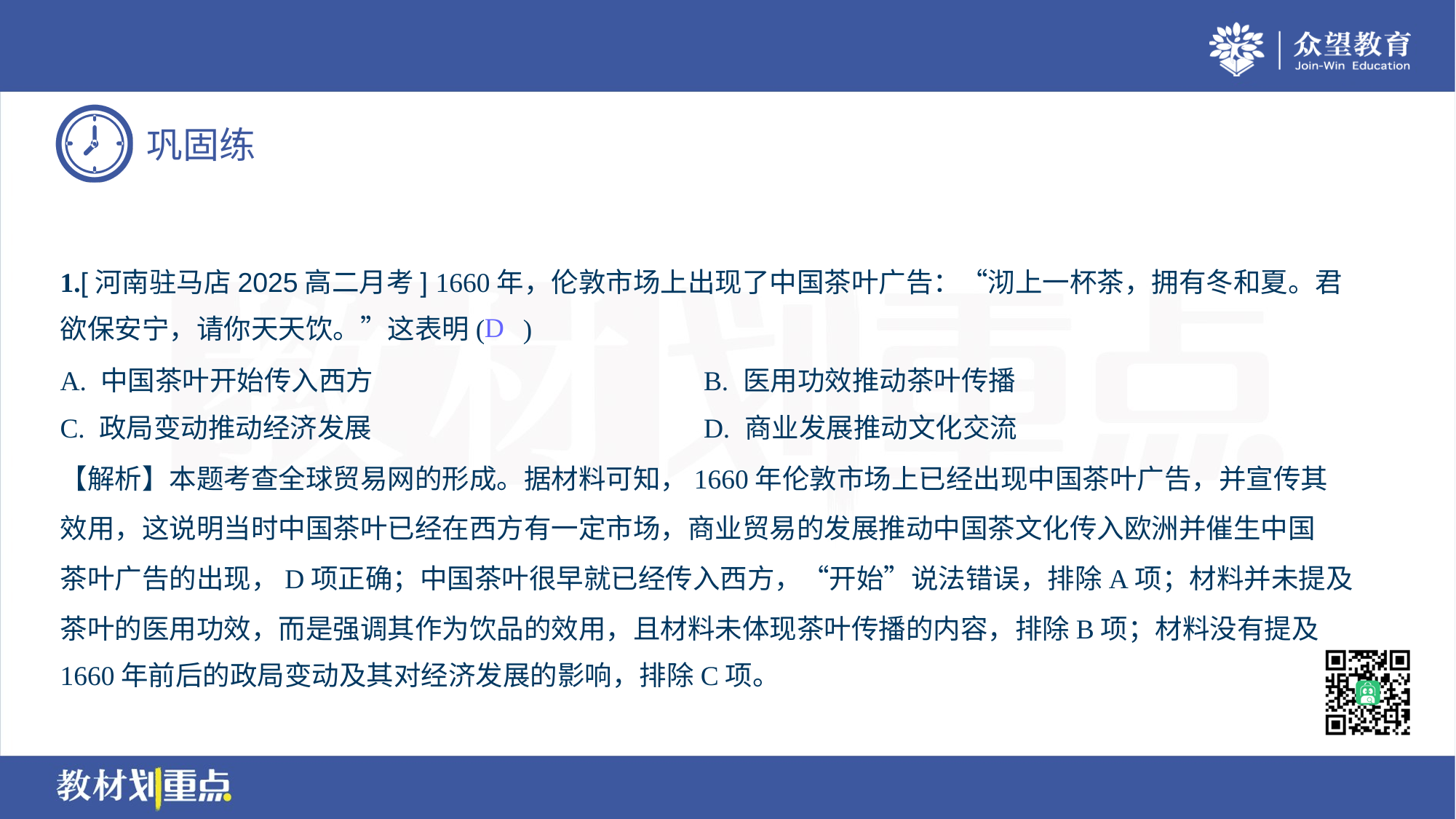

1.[河南驻马店2025高二月考] 1660年，伦敦市场上出现了中国茶叶广告：“沏上一杯茶，拥有冬和夏。君
欲保安宁，请你天天饮。”这表明(     )
D
A. 中国茶叶开始传入西方	B. 医用功效推动茶叶传播
C. 政局变动推动经济发展	D. 商业发展推动文化交流
【解析】本题考查全球贸易网的形成。据材料可知，1660年伦敦市场上已经出现中国茶叶广告，并宣传其
效用，这说明当时中国茶叶已经在西方有一定市场，商业贸易的发展推动中国茶文化传入欧洲并催生中国
茶叶广告的出现，D项正确；中国茶叶很早就已经传入西方，“开始”说法错误，排除A项；材料并未提及
茶叶的医用功效，而是强调其作为饮品的效用，且材料未体现茶叶传播的内容，排除B项；材料没有提及
1660年前后的政局变动及其对经济发展的影响，排除C项。